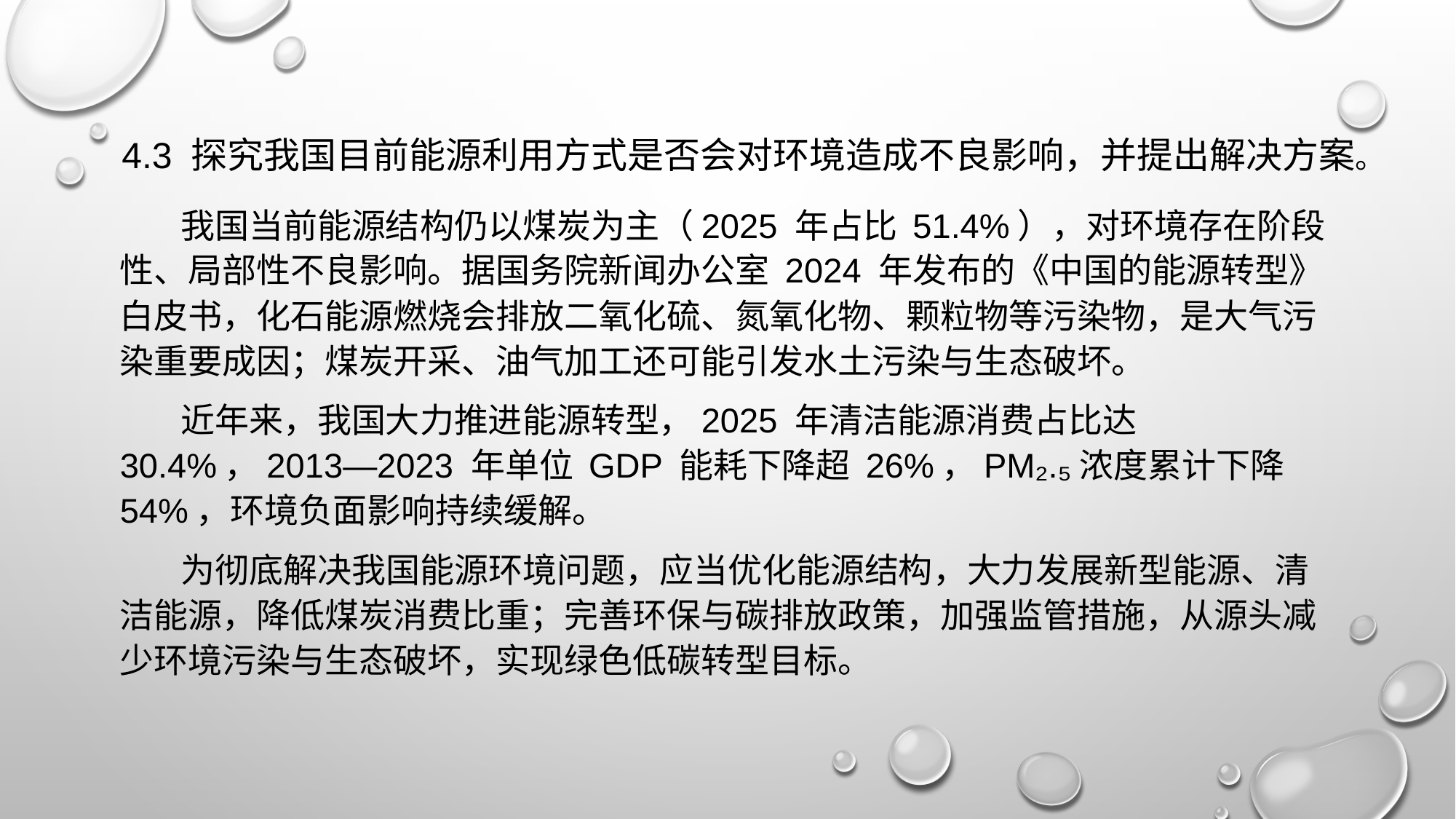

4.3 探究我国目前能源利用方式是否会对环境造成不良影响，并提出解决方案。
我国当前能源结构仍以煤炭为主（2025 年占比 51.4%），对环境存在阶段性、局部性不良影响。据国务院新闻办公室 2024 年发布的《中国的能源转型》白皮书，化石能源燃烧会排放二氧化硫、氮氧化物、颗粒物等污染物，是大气污染重要成因；煤炭开采、油气加工还可能引发水土污染与生态破坏。
近年来，我国大力推进能源转型，2025 年清洁能源消费占比达 30.4%，2013—2023 年单位 GDP 能耗下降超 26%，PM₂.₅浓度累计下降 54%，环境负面影响持续缓解。
为彻底解决我国能源环境问题，应当优化能源结构，大力发展新型能源、清洁能源，降低煤炭消费比重；完善环保与碳排放政策，加强监管措施，从源头减少环境污染与生态破坏，实现绿色低碳转型目标。